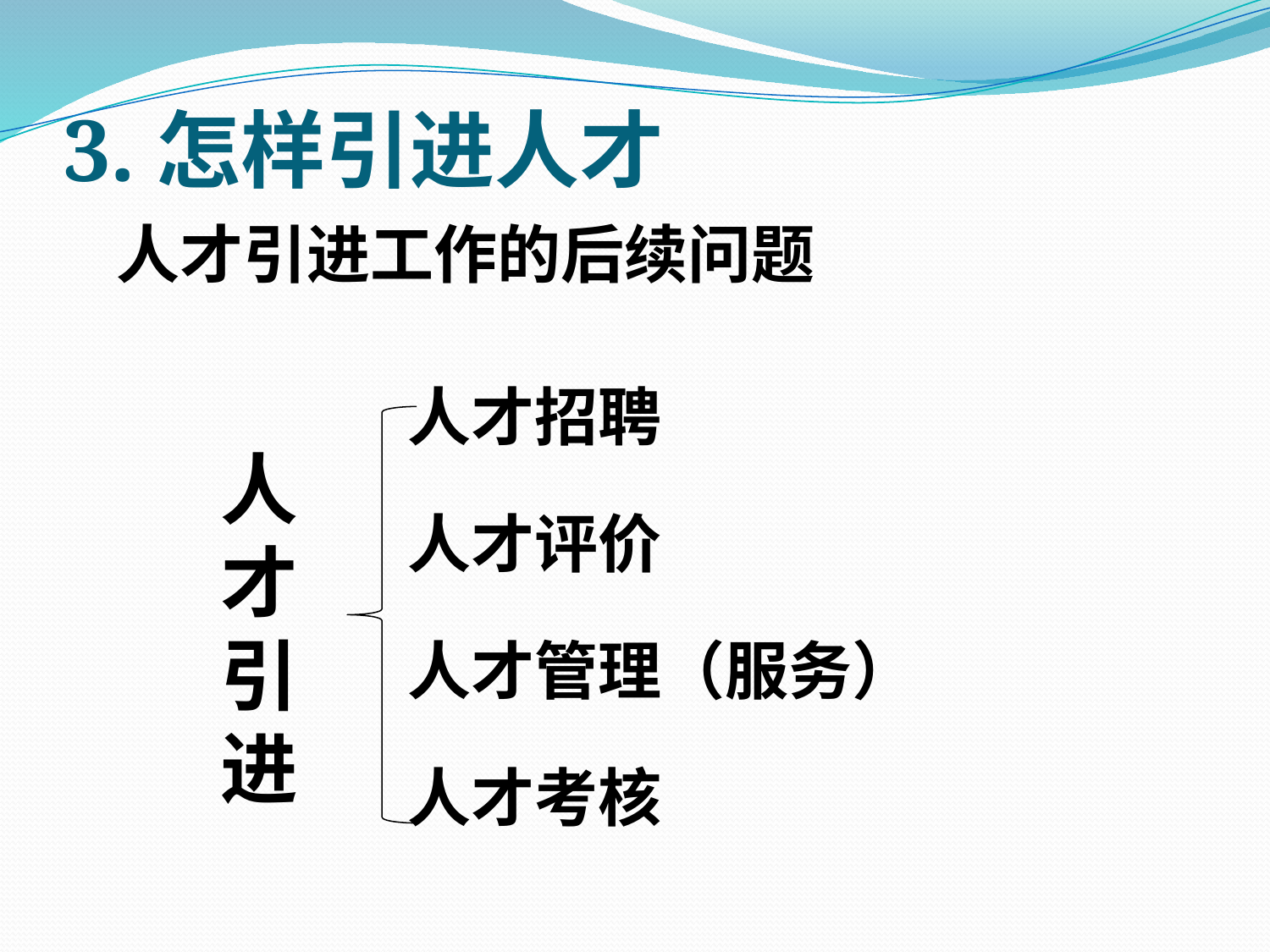

# 3.怎样引进人才
人才引进工作的后续问题
                      人才招聘
                      人才评价
                      人才管理（服务）
                      人才考核

人才引进